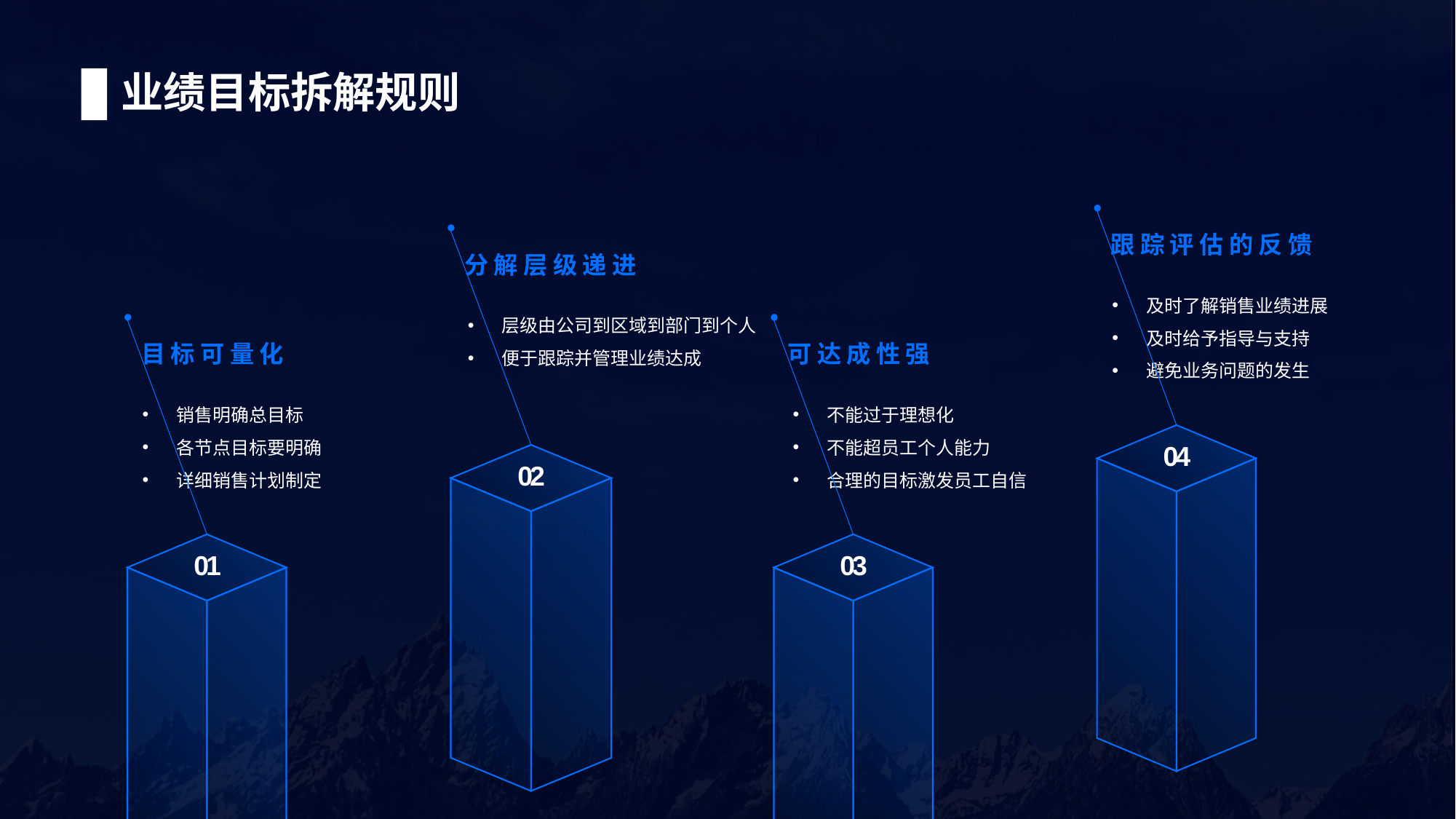

# 业绩目标拆解规则

跟踪评估的反馈
及时了解销售业绩进展
及时给予指导与支持
避免业务问题的发生

04

分解层级递进
层级由公司到区域到部门到个人
便于跟踪并管理业绩达成

02

目标可量化
销售明确总目标
各节点目标要明确
详细销售计划制定

01

可达成性强
不能过于理想化
不能超员工个人能力
合理的目标激发员工自信

03